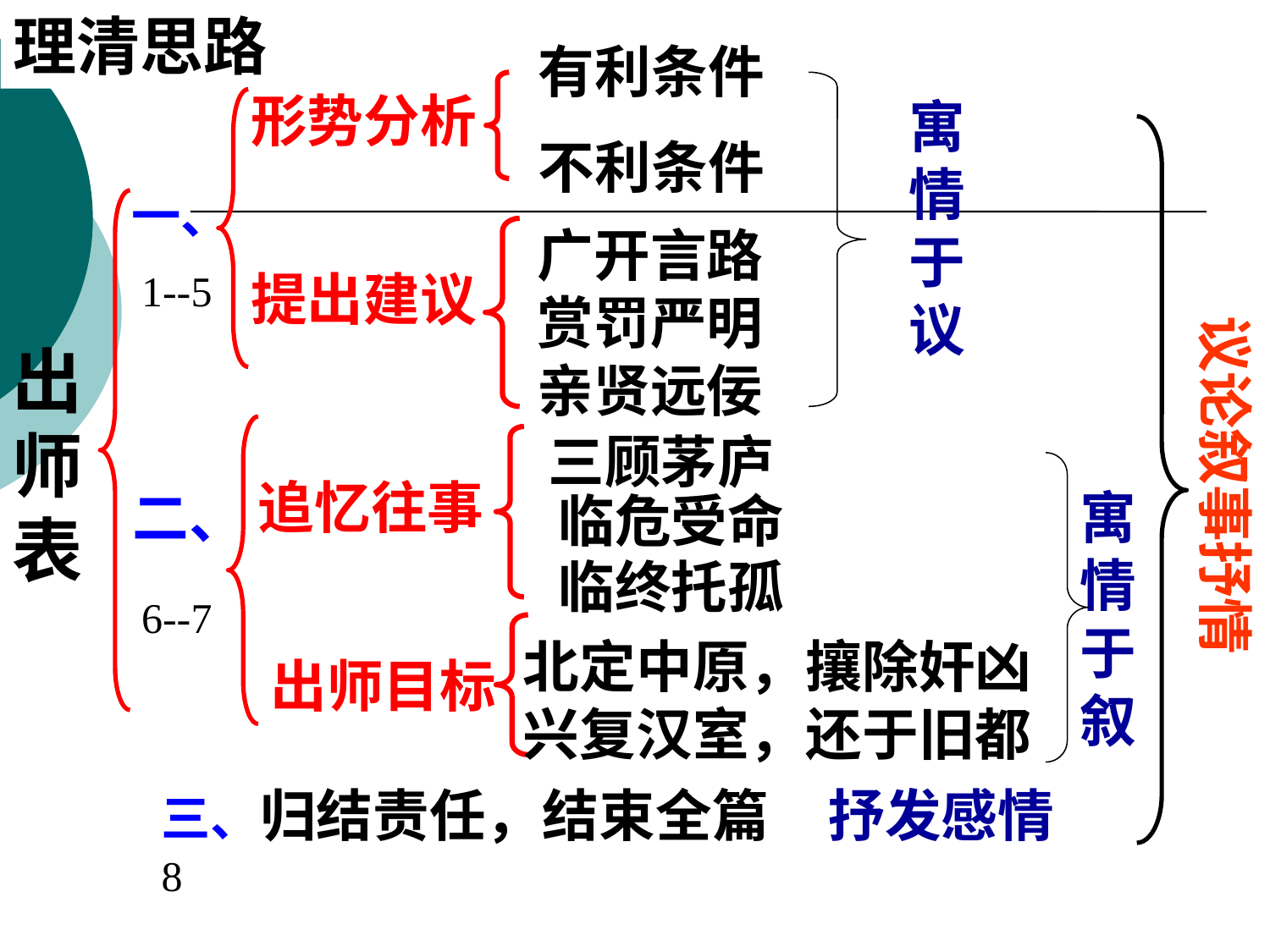

理清思路
有利条件
不利条件

形势分析
寓情于议

议论叙事抒情
一、

出师表
广开言路赏罚严明亲贤远佞

1--5
提出建议
三顾茅庐

追忆往事

临危受命
二、
寓情于叙
临终托孤
6--7

北定中原，攘除奸凶兴复汉室，还于旧都
出师目标
三、归结责任，结束全篇
抒发感情
8